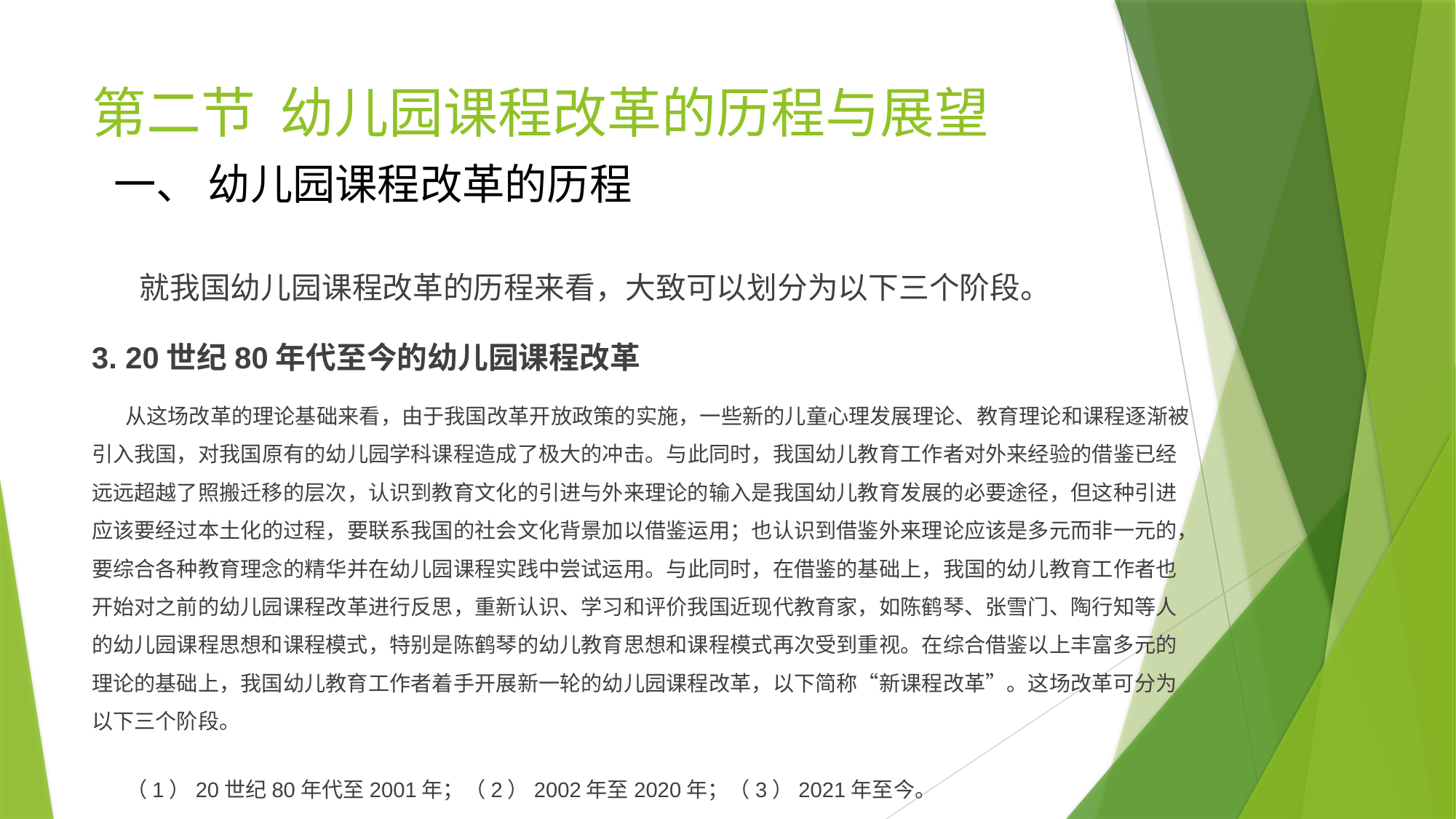

# 第二节  幼儿园课程改革的历程与展望
一、 幼儿园课程改革的历程
      就我国幼儿园课程改革的历程来看，大致可以划分为以下三个阶段。
3. 20世纪80年代至今的幼儿园课程改革
      从这场改革的理论基础来看，由于我国改革开放政策的实施，一些新的儿童心理发展理论、教育理论和课程逐渐被引入我国，对我国原有的幼儿园学科课程造成了极大的冲击。与此同时，我国幼儿教育工作者对外来经验的借鉴已经远远超越了照搬迁移的层次，认识到教育文化的引进与外来理论的输入是我国幼儿教育发展的必要途径，但这种引进应该要经过本土化的过程，要联系我国的社会文化背景加以借鉴运用；也认识到借鉴外来理论应该是多元而非一元的，要综合各种教育理念的精华并在幼儿园课程实践中尝试运用。与此同时，在借鉴的基础上，我国的幼儿教育工作者也开始对之前的幼儿园课程改革进行反思，重新认识、学习和评价我国近现代教育家，如陈鹤琴、张雪门、陶行知等人的幼儿园课程思想和课程模式，特别是陈鹤琴的幼儿教育思想和课程模式再次受到重视。在综合借鉴以上丰富多元的理论的基础上，我国幼儿教育工作者着手开展新一轮的幼儿园课程改革，以下简称“新课程改革”。这场改革可分为以下三个阶段。
    （1）20世纪80年代至2001年；（2）2002年至2020年；（3）2021年至今。